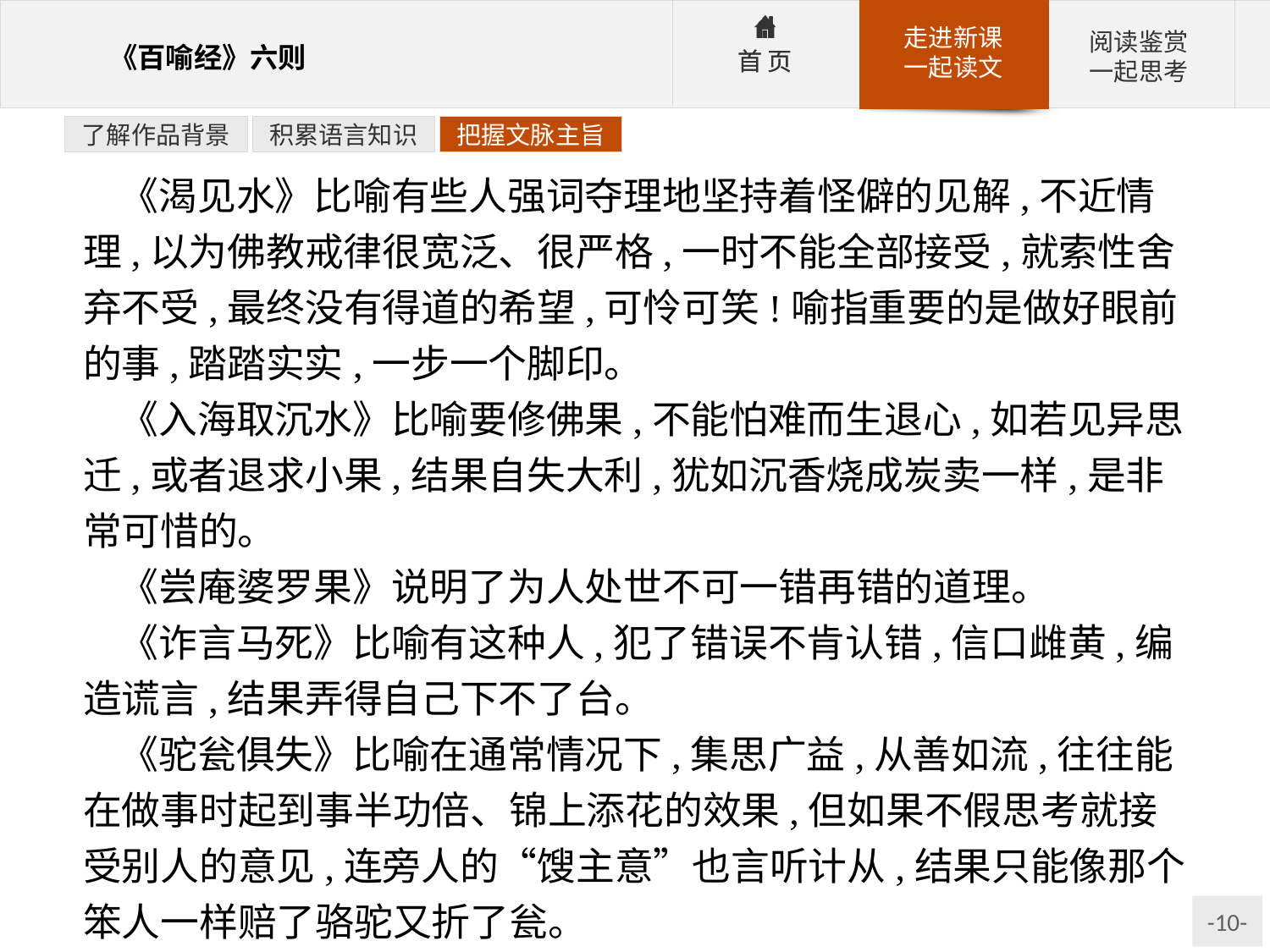

了解作品背景
积累语言知识
把握文脉主旨
《渴见水》比喻有些人强词夺理地坚持着怪僻的见解,不近情理,以为佛教戒律很宽泛、很严格,一时不能全部接受,就索性舍弃不受,最终没有得道的希望,可怜可笑!喻指重要的是做好眼前的事,踏踏实实,一步一个脚印。
《入海取沉水》比喻要修佛果,不能怕难而生退心,如若见异思迁,或者退求小果,结果自失大利,犹如沉香烧成炭卖一样,是非常可惜的。
《尝庵婆罗果》说明了为人处世不可一错再错的道理。
《诈言马死》比喻有这种人,犯了错误不肯认错,信口雌黄,编造谎言,结果弄得自己下不了台。
《驼瓮俱失》比喻在通常情况下,集思广益,从善如流,往往能在做事时起到事半功倍、锦上添花的效果,但如果不假思考就接受别人的意见,连旁人的“馊主意”也言听计从,结果只能像那个笨人一样赔了骆驼又折了瓮。